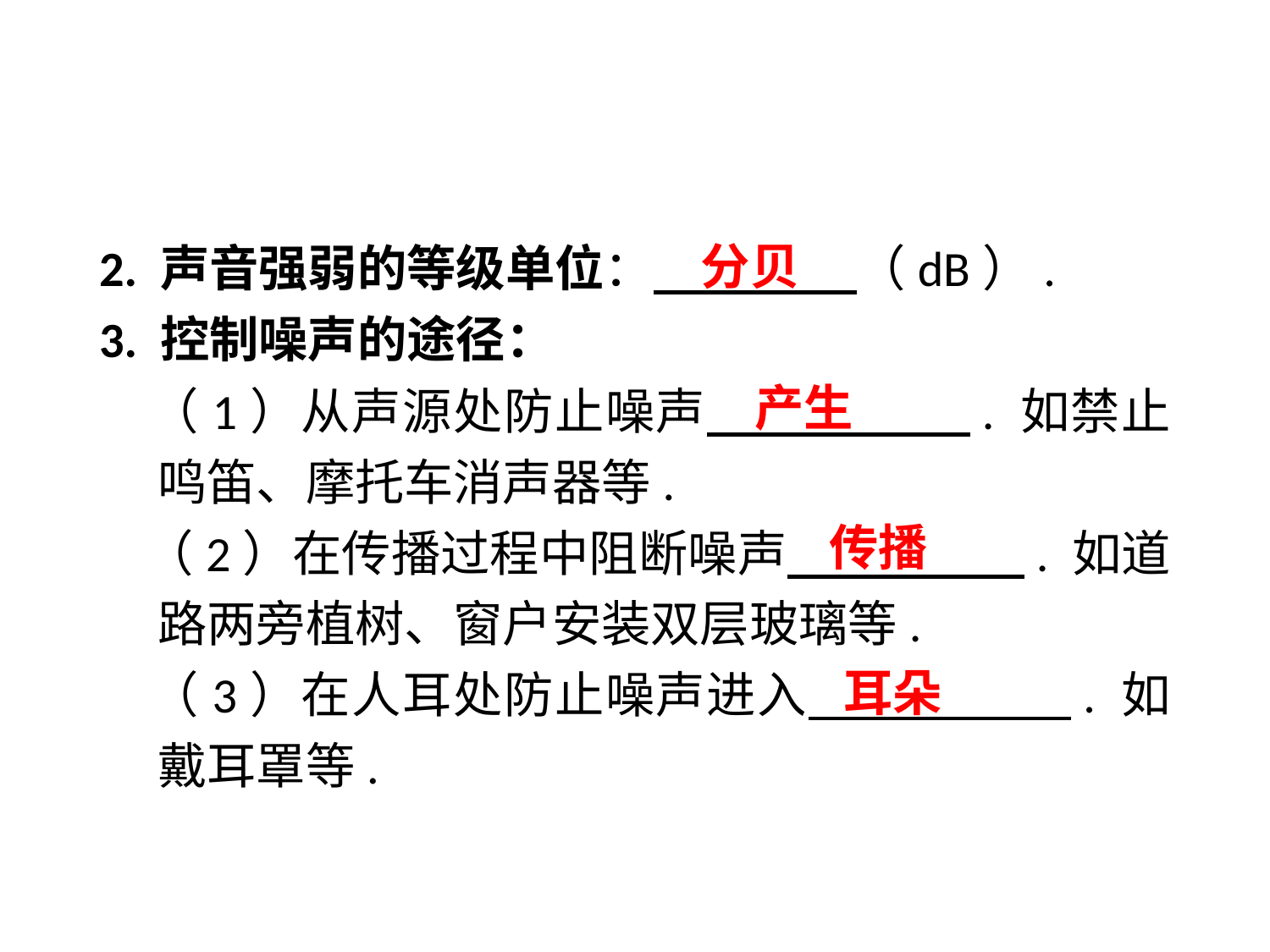

2. 声音强弱的等级单位：　　     　（dB）.
3. 控制噪声的途径：
   （1）从声源处防止噪声　　         　. 如禁止鸣笛、摩托车消声器等.
   （2）在传播过程中阻断噪声　　        　. 如道路两旁植树、窗户安装双层玻璃等.
   （3）在人耳处防止噪声进入　　         　. 如戴耳罩等.
分贝
产生
传播
耳朵